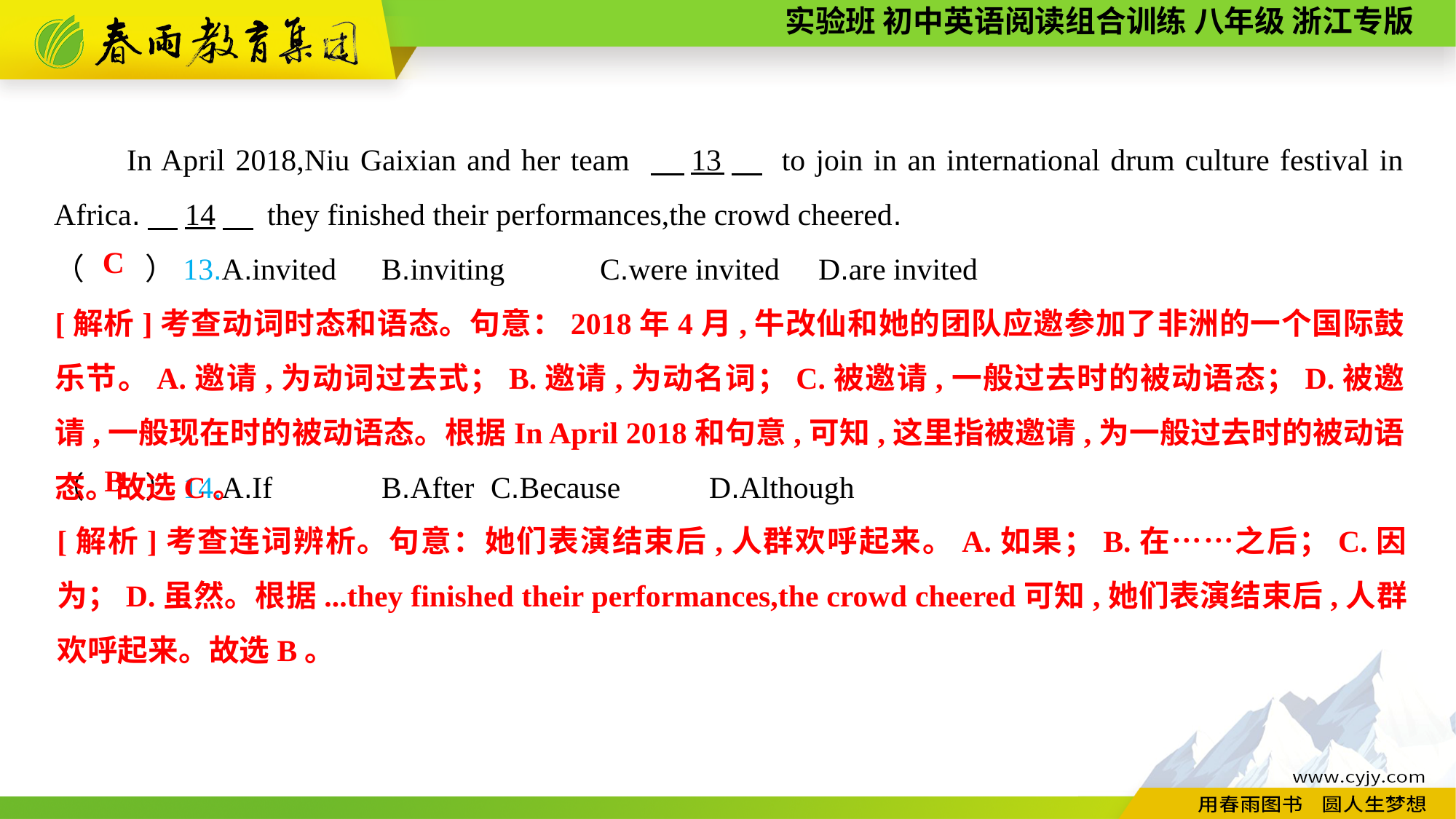

In April 2018,Niu Gaixian and her team 　13　 to join in an international drum culture festival in Africa.　14　 they finished their performances,the crowd cheered.
（　　）13.A.invited	B.inviting	C.were invited	D.are invited

（　　）14.A.If	B.After	C.Because	D.Although
C
[解析]考查动词时态和语态。句意：2018年4月,牛改仙和她的团队应邀参加了非洲的一个国际鼓乐节。A.邀请,为动词过去式；B.邀请,为动名词；C.被邀请,一般过去时的被动语态；D.被邀请,一般现在时的被动语态。根据In April 2018和句意,可知,这里指被邀请,为一般过去时的被动语态。故选C。
B
[解析]考查连词辨析。句意：她们表演结束后,人群欢呼起来。A.如果；B.在……之后；C.因为；D.虽然。根据...they finished their performances,the crowd cheered可知,她们表演结束后,人群欢呼起来。故选B。